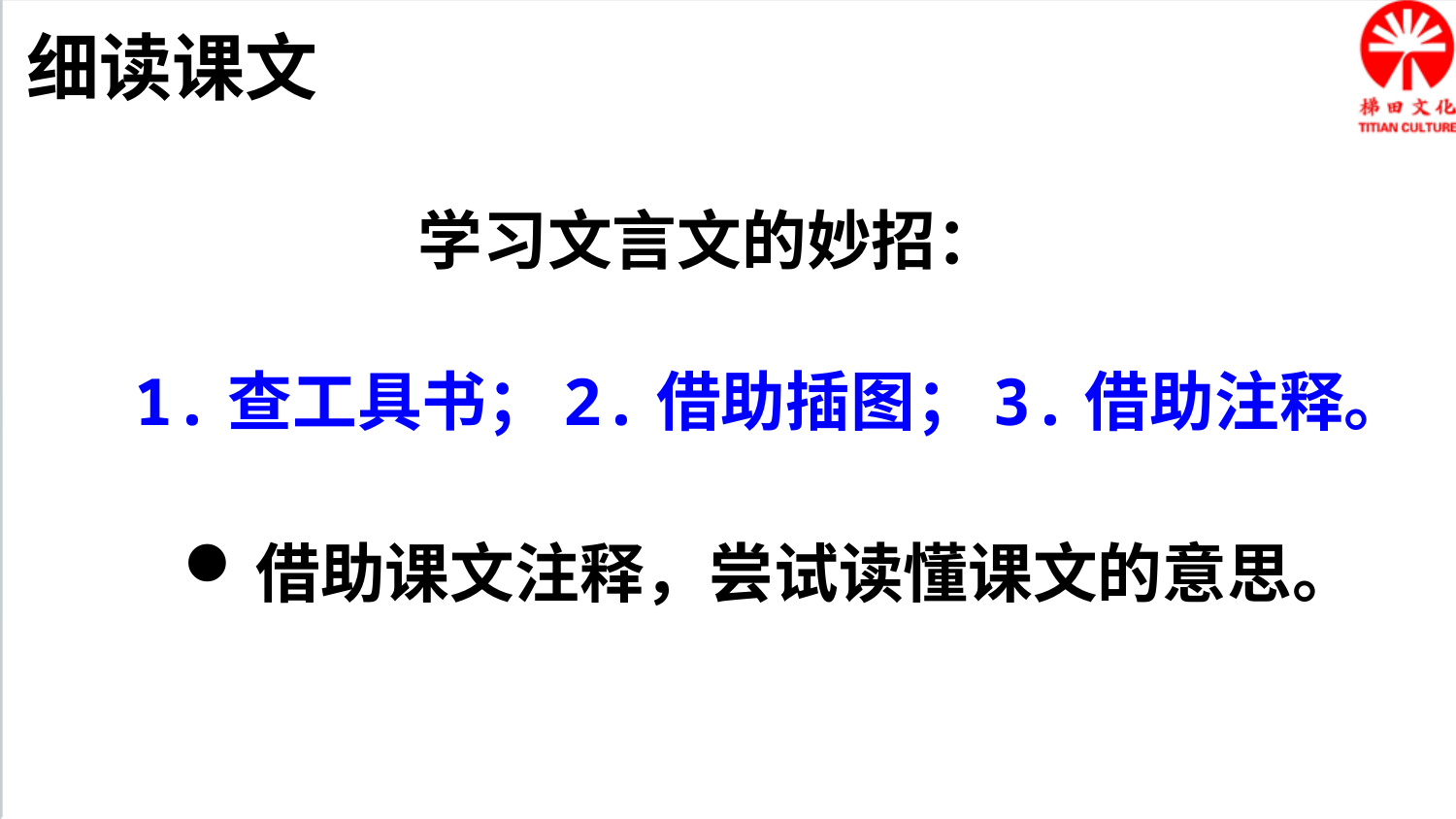

细读课文
学习文言文的妙招：
2.借助插图；
1.查工具书；
3.借助注释。
借助课文注释，尝试读懂课文的意思。